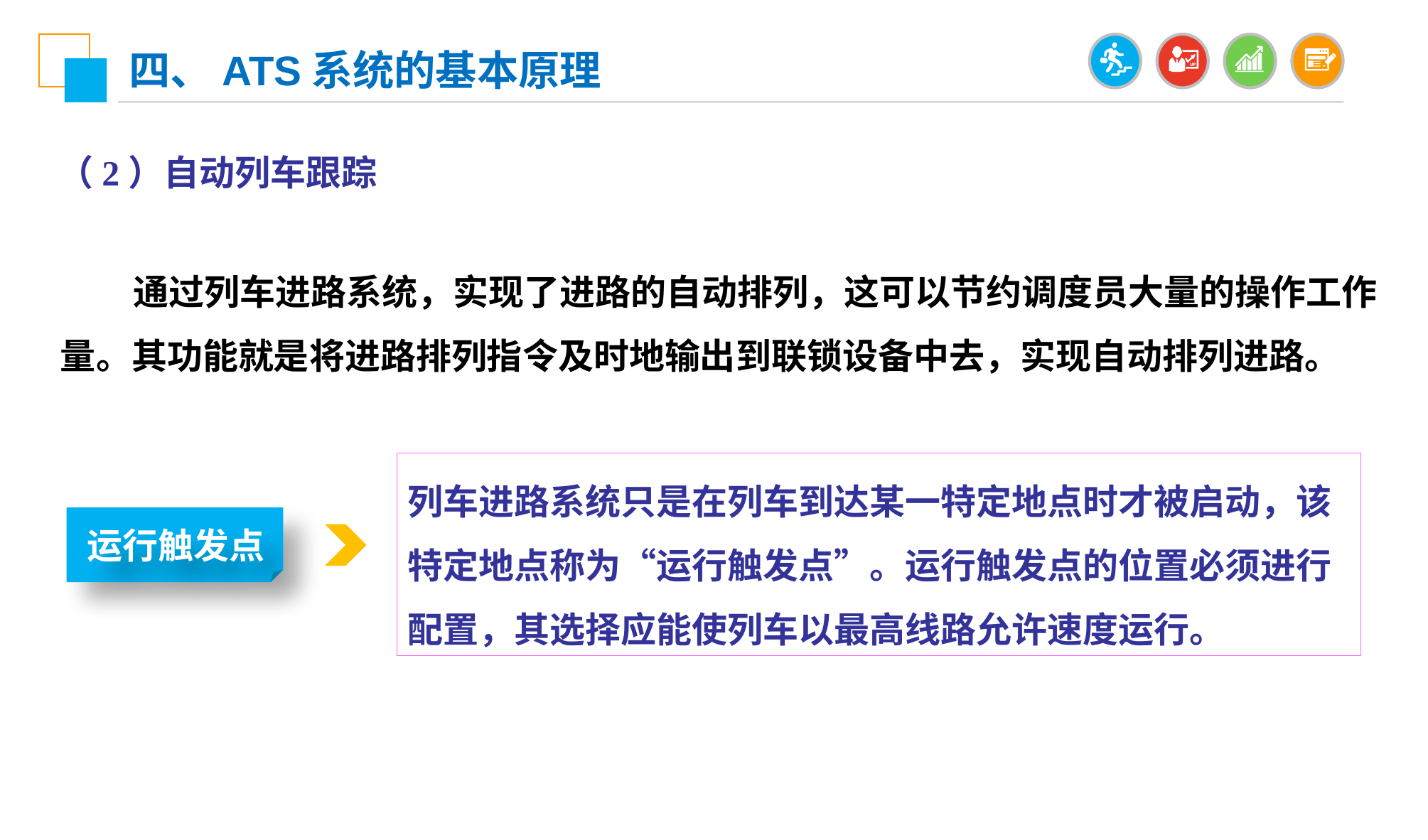

四、ATS系统的基本原理
（2）自动列车跟踪
        通过列车进路系统，实现了进路的自动排列，这可以节约调度员大量的操作工作量。其功能就是将进路排列指令及时地输出到联锁设备中去，实现自动排列进路。
列车进路系统只是在列车到达某一特定地点时才被启动，该特定地点称为“运行触发点”。运行触发点的位置必须进行配置，其选择应能使列车以最高线路允许速度运行。

运行触发点